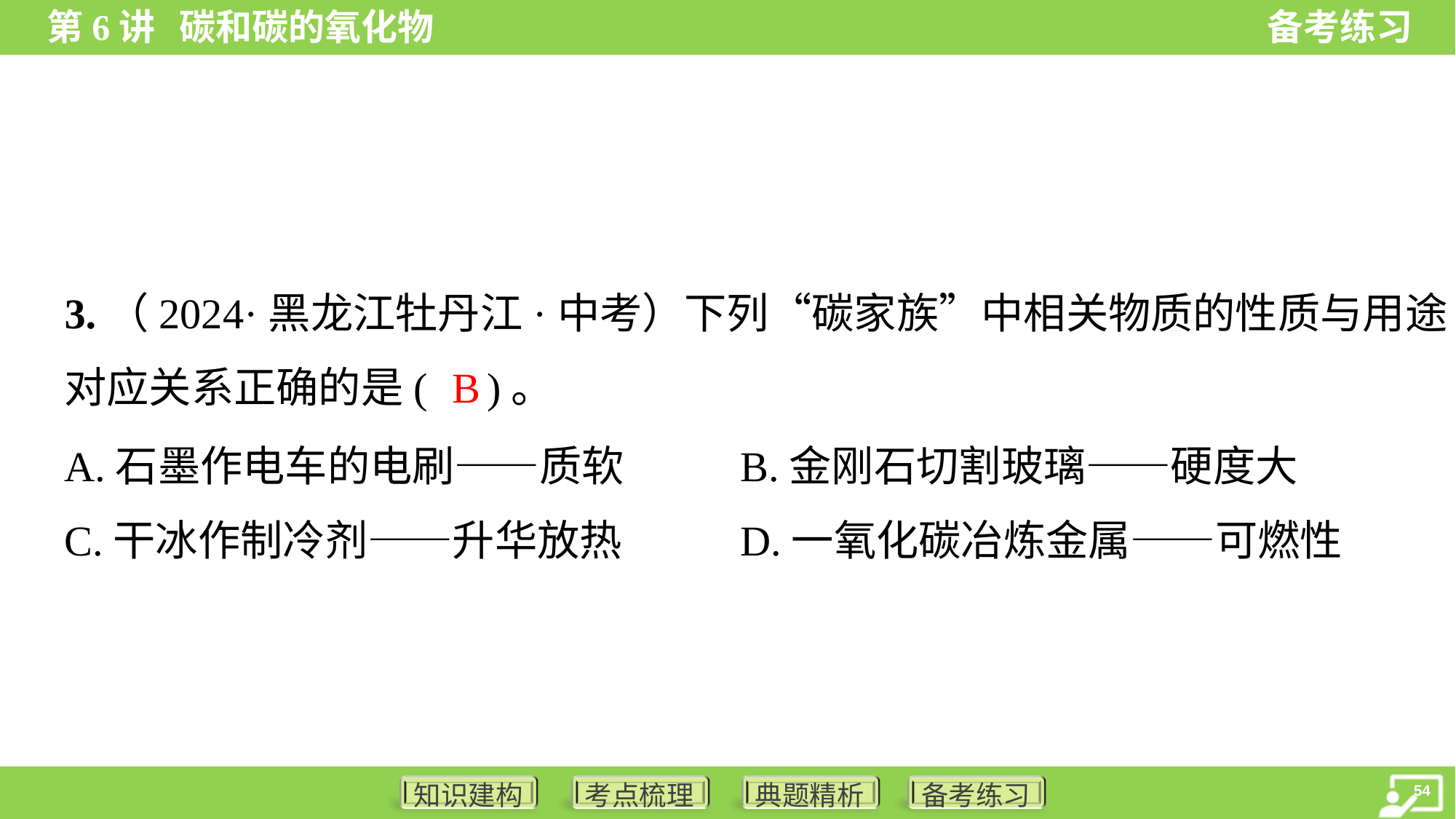

3.（2024·黑龙江牡丹江·中考）下列“碳家族”中相关物质的性质与用途
对应关系正确的是(     )。
B
A.石墨作电车的电刷——质软	B.金刚石切割玻璃——硬度大
C.干冰作制冷剂——升华放热	D.一氧化碳冶炼金属——可燃性